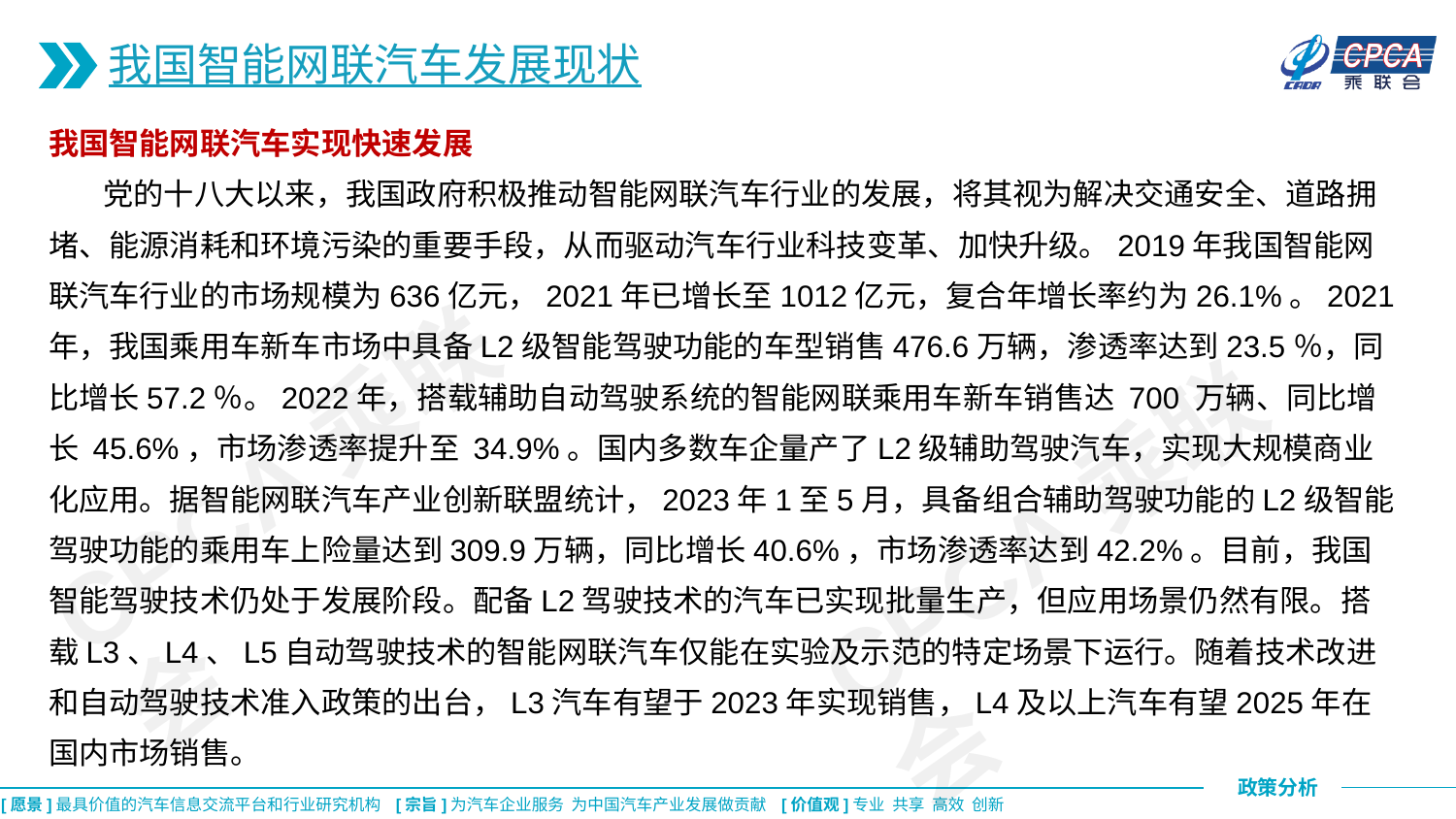

我国智能网联汽车发展现状
我国智能网联汽车实现快速发展
       党的十八大以来，我国政府积极推动智能网联汽车行业的发展，将其视为解决交通安全、道路拥堵、能源消耗和环境污染的重要手段，从而驱动汽车行业科技变革、加快升级。2019年我国智能网联汽车行业的市场规模为636亿元，2021年已增长至1012亿元，复合年增长率约为26.1%。2021年，我国乘用车新车市场中具备L2级智能驾驶功能的车型销售476.6万辆，渗透率达到23.5％，同比增长57.2％。2022年，搭载辅助自动驾驶系统的智能网联乘用车新车销售达 700 万辆、同比增长 45.6%，市场渗透率提升至 34.9%。国内多数车企量产了L2级辅助驾驶汽车，实现大规模商业化应用。据智能网联汽车产业创新联盟统计，2023年1至5月，具备组合辅助驾驶功能的L2级智能驾驶功能的乘用车上险量达到309.9万辆，同比增长40.6%，市场渗透率达到42.2%。目前，我国智能驾驶技术仍处于发展阶段。配备L2驾驶技术的汽车已实现批量生产，但应用场景仍然有限。搭载L3、L4、L5自动驾驶技术的智能网联汽车仅能在实验及示范的特定场景下运行。随着技术改进和自动驾驶技术准入政策的出台，L3汽车有望于2023年实现销售，L4及以上汽车有望2025年在国内市场销售。
CPCA乘联会
CPCA乘联会